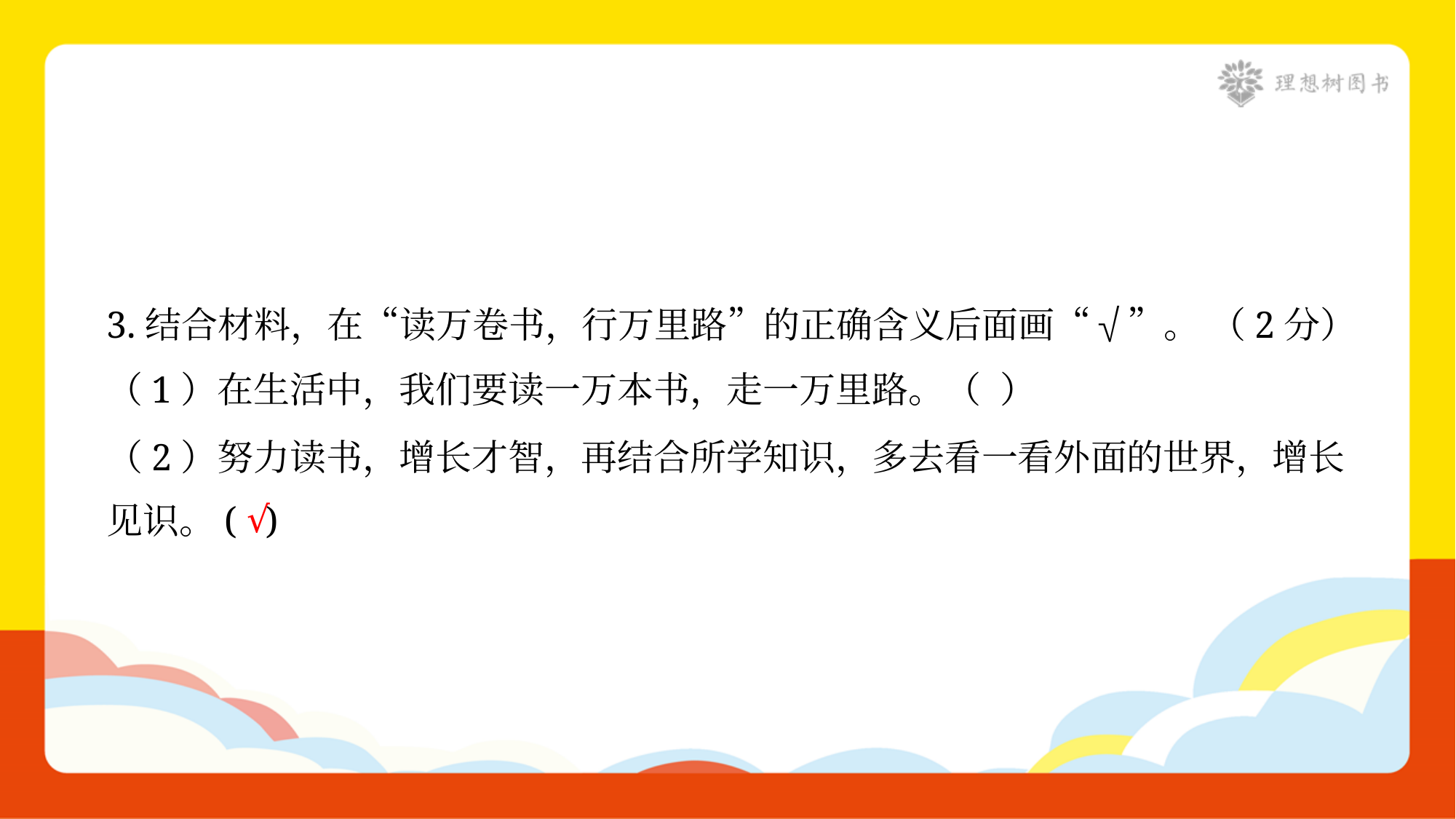

3.结合材料，在“读万卷书，行万里路”的正确含义后面画“√”。 （2分）
（1）在生活中，我们要读一万本书，走一万里路。（  ）
（2）努力读书，增长才智，再结合所学知识，多去看一看外面的世界，增长
见识。(   )
√